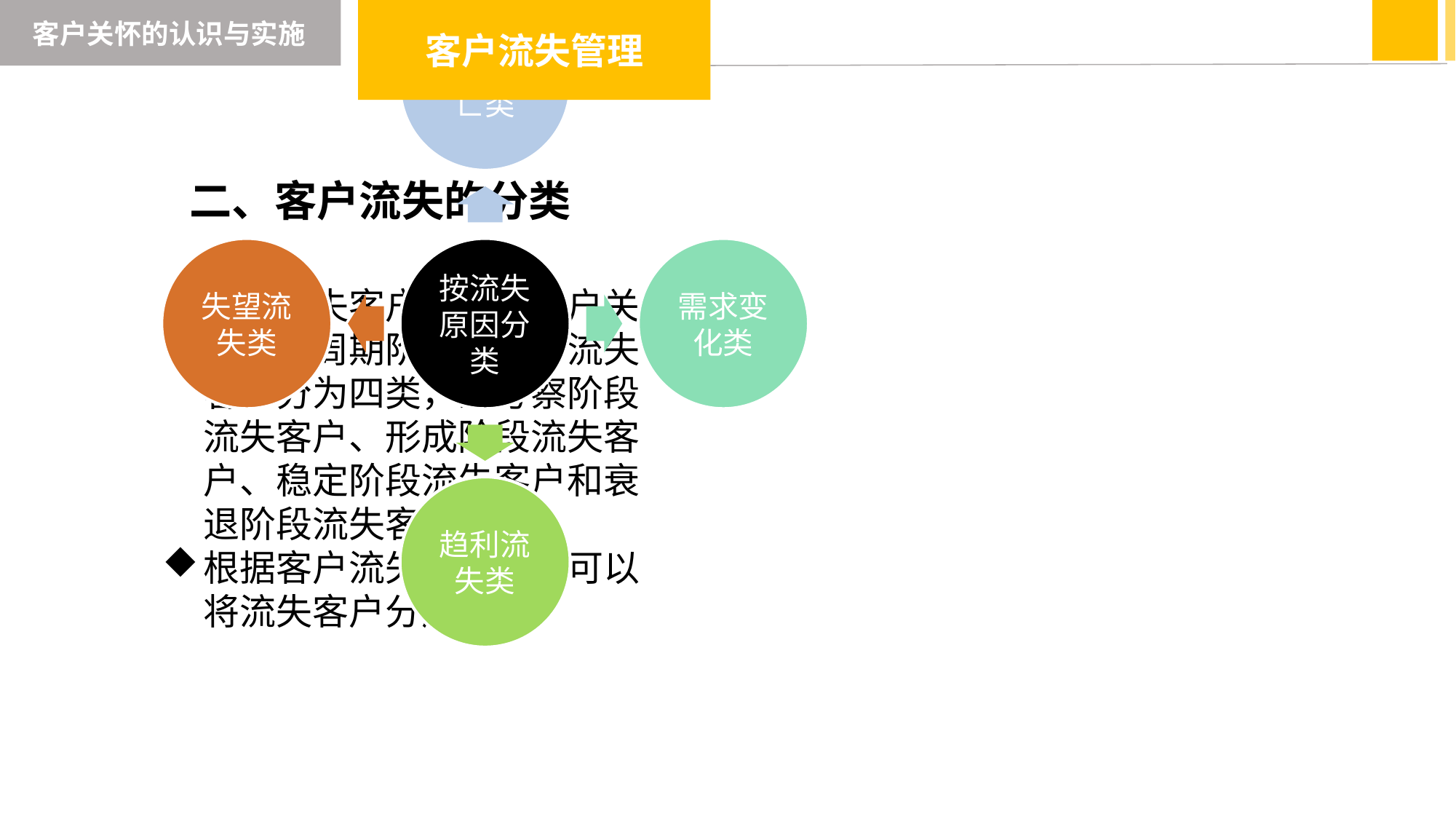

客户关怀的认识与实施
客户流失管理

按流失原因分类

自然消亡类

需求变化类

趋利流失类

失望流失类
二、客户流失的分类
根据流失客户所处的客户关系生命周期阶段可以将流失客户分为四类，即考察阶段流失客户、形成阶段流失客户、稳定阶段流失客户和衰退阶段流失客户。
根据客户流失的原因也可以将流失客户分成四类。